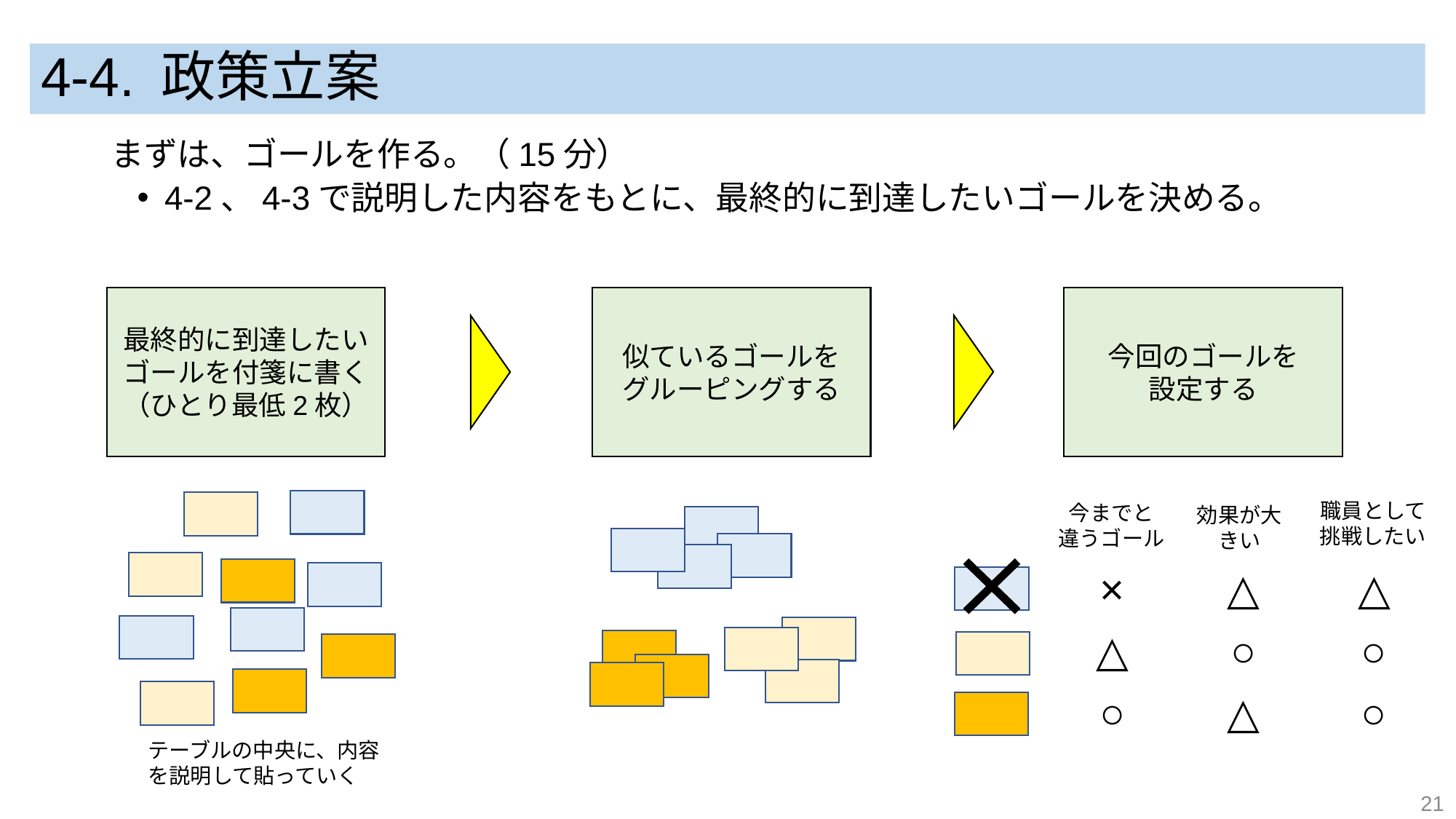

# 4-4. 政策立案
まずは、ゴールを作る。（15分）
4-2、4-3で説明した内容をもとに、最終的に到達したいゴールを決める。
最終的に到達したいゴールを付箋に書く（ひとり最低2枚）
今回のゴールを
設定する
似ているゴールを
グルーピングする

職員として
挑戦したい
今までと
違うゴール
効果が大きい

| × | △ | △ |
| --- | --- | --- |
| △ | ○ | ○ |
| ○ | △ | ○ |

テーブルの中央に、内容を説明して貼っていく
21